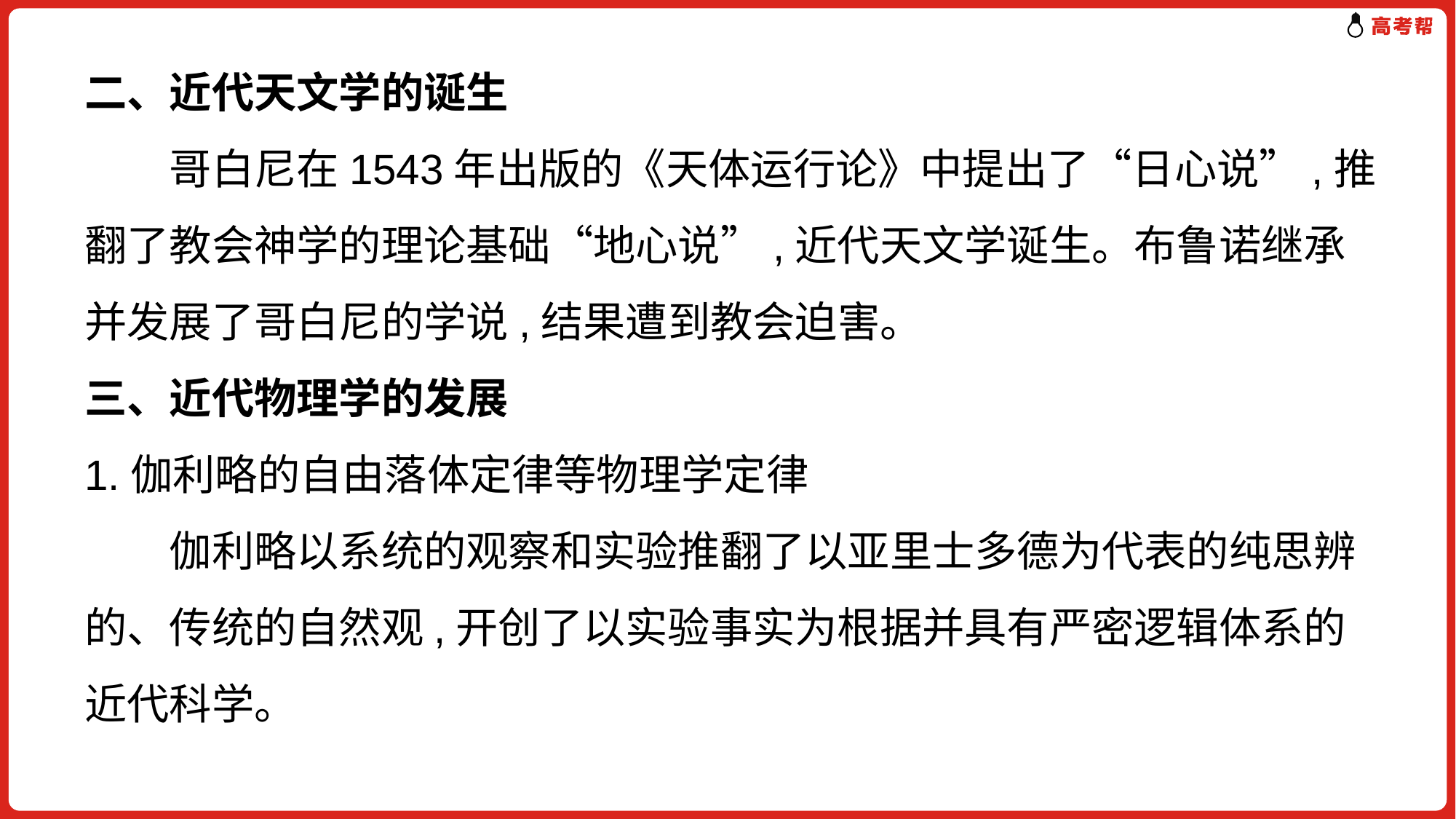

# 二、近代天文学的诞生 　　哥白尼在1543年出版的《天体运行论》中提出了“日心说”,推翻了教会神学的理论基础“地心说”,近代天文学诞生。布鲁诺继承并发展了哥白尼的学说,结果遭到教会迫害。 三、近代物理学的发展 1.伽利略的自由落体定律等物理学定律 　　伽利略以系统的观察和实验推翻了以亚里士多德为代表的纯思辨的、传统的自然观,开创了以实验事实为根据并具有严密逻辑体系的近代科学。